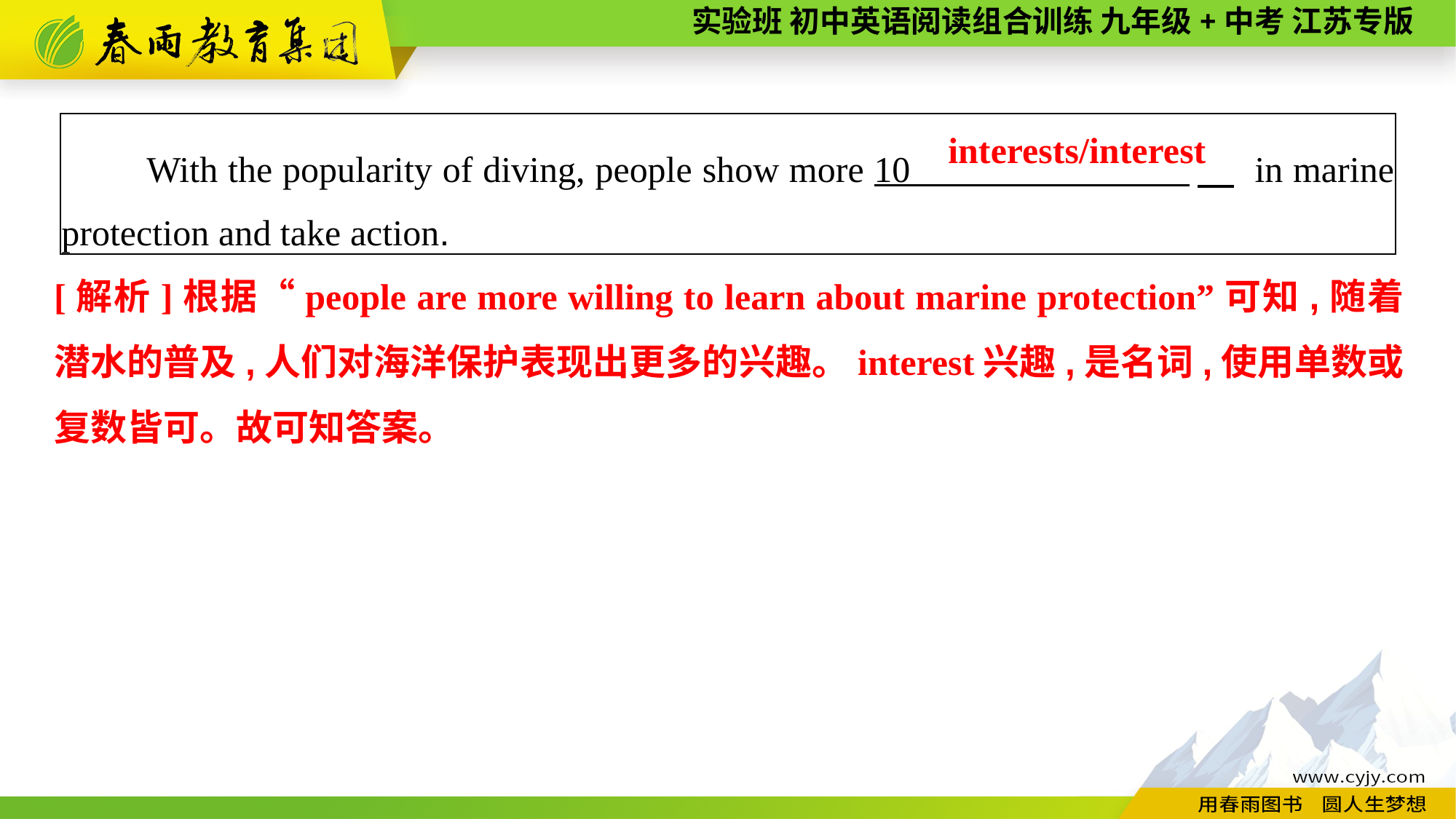

| With the popularity of diving, people show more 10 　 in marine protection and take action. |
| --- |
interests/interest
[解析]根据“people are more willing to learn about marine protection”可知,随着潜水的普及,人们对海洋保护表现出更多的兴趣。interest兴趣,是名词,使用单数或复数皆可。故可知答案。